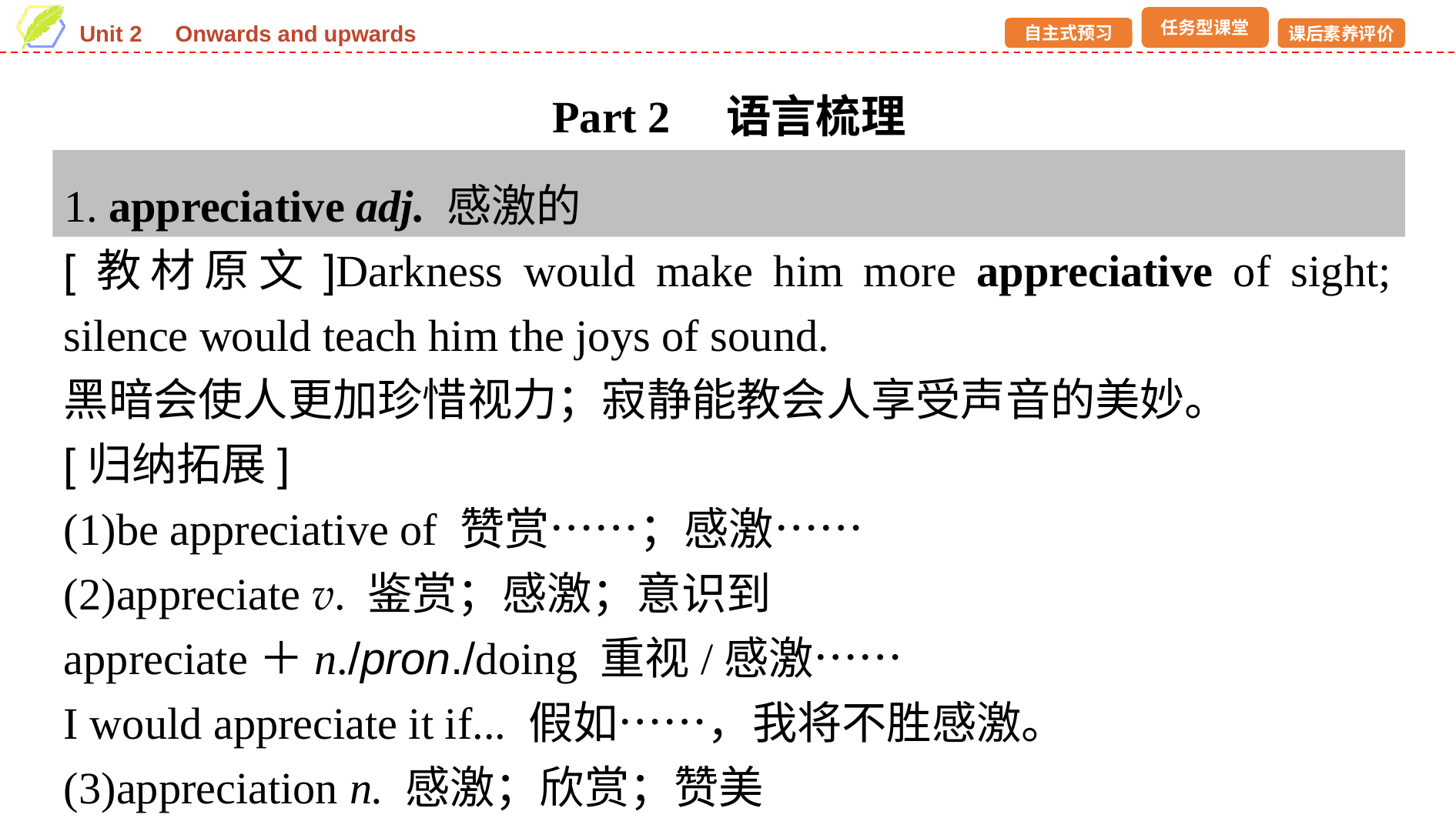

Part 2　语言梳理
1. appreciative adj. 感激的
[教材原文]Darkness would make him more appreciative of sight; silence would teach him the joys of sound.
黑暗会使人更加珍惜视力；寂静能教会人享受声音的美妙。
[归纳拓展]
(1)be appreciative of 赞赏……；感激……
(2)appreciate v. 鉴赏；感激；意识到
appreciate＋n./pron./doing 重视/感激……
I would appreciate it if... 假如……，我将不胜感激。
(3)appreciation n. 感激；欣赏；赞美